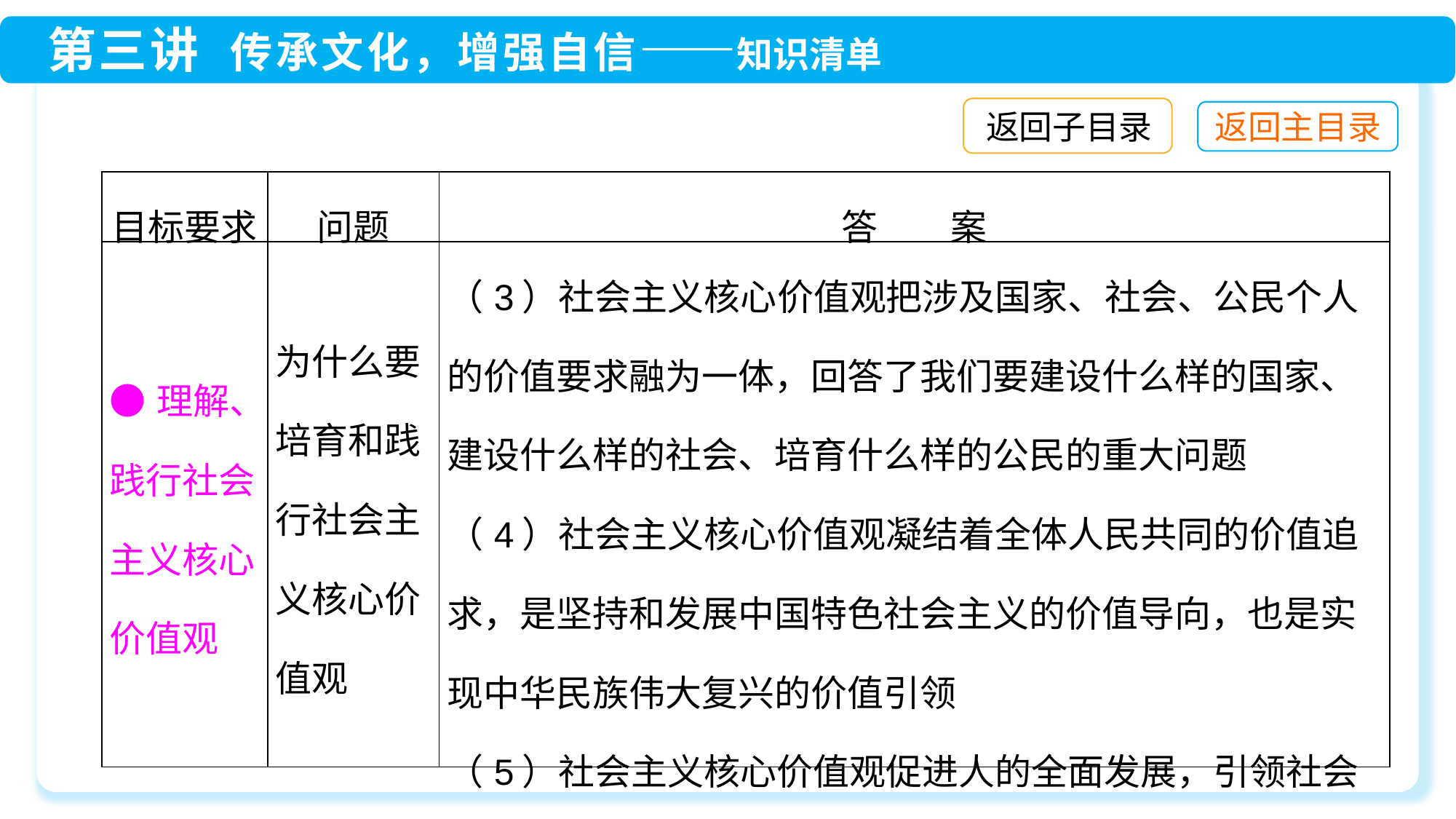

返回子目录
| 目标要求 | 问题 | 答　　案 |
| --- | --- | --- |
| ●理解、践行社会主义核心价值观 | 为什么要培育和践行社会主义核心价值观 | （3）社会主义核心价值观把涉及国家、社会、公民个人的价值要求融为一体，回答了我们要建设什么样的国家、建设什么样的社会、培育什么样的公民的重大问题 （4）社会主义核心价值观凝结着全体人民共同的价值追求，是坚持和发展中国特色社会主义的价值导向，也是实现中华民族伟大复兴的价值引领 （5）社会主义核心价值观促进人的全面发展，引领社会全面进步 |